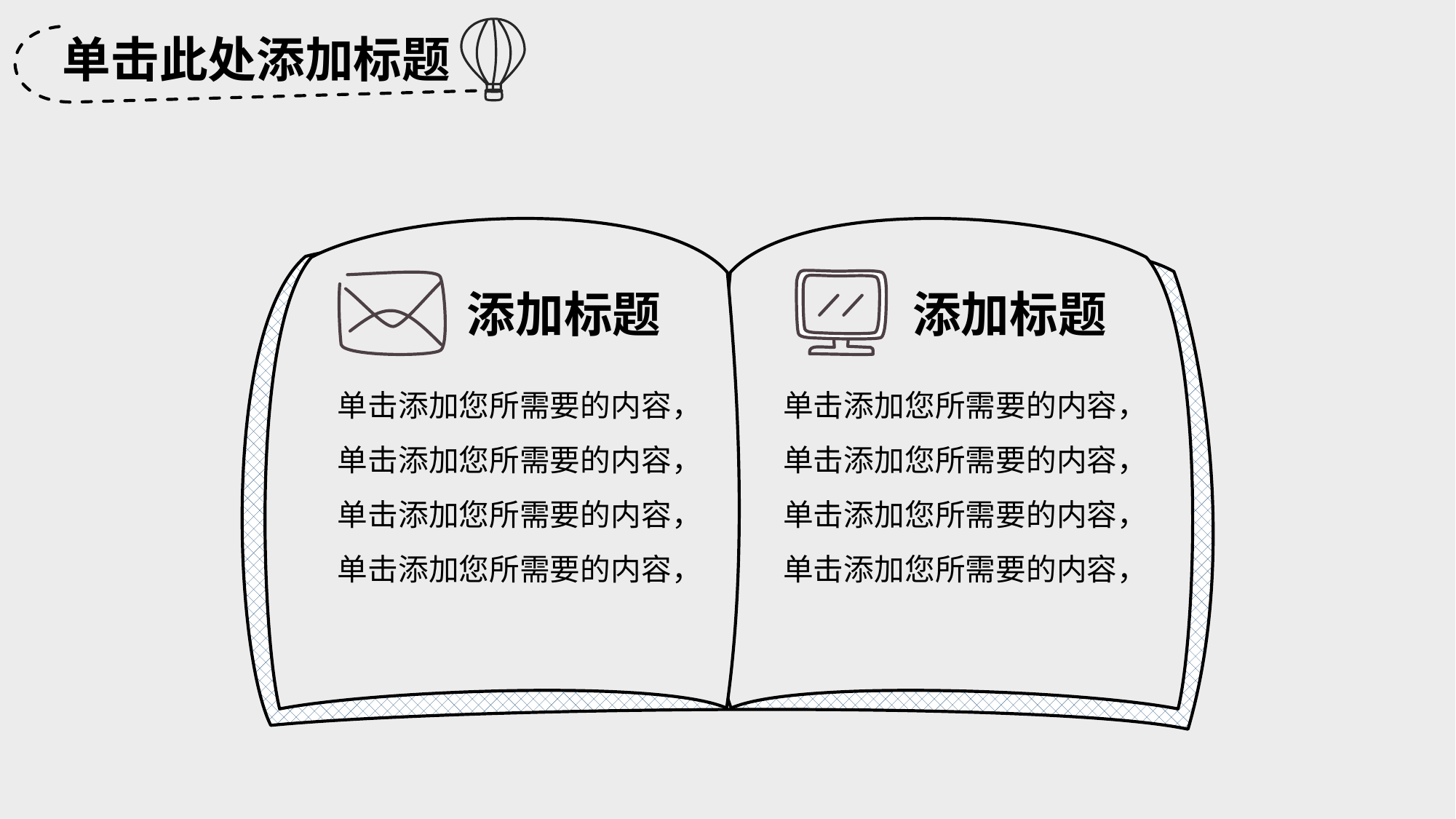

单击此处添加标题

添加标题
添加标题
单击添加您所需要的内容，单击添加您所需要的内容，单击添加您所需要的内容，单击添加您所需要的内容，
单击添加您所需要的内容，单击添加您所需要的内容，单击添加您所需要的内容，单击添加您所需要的内容，